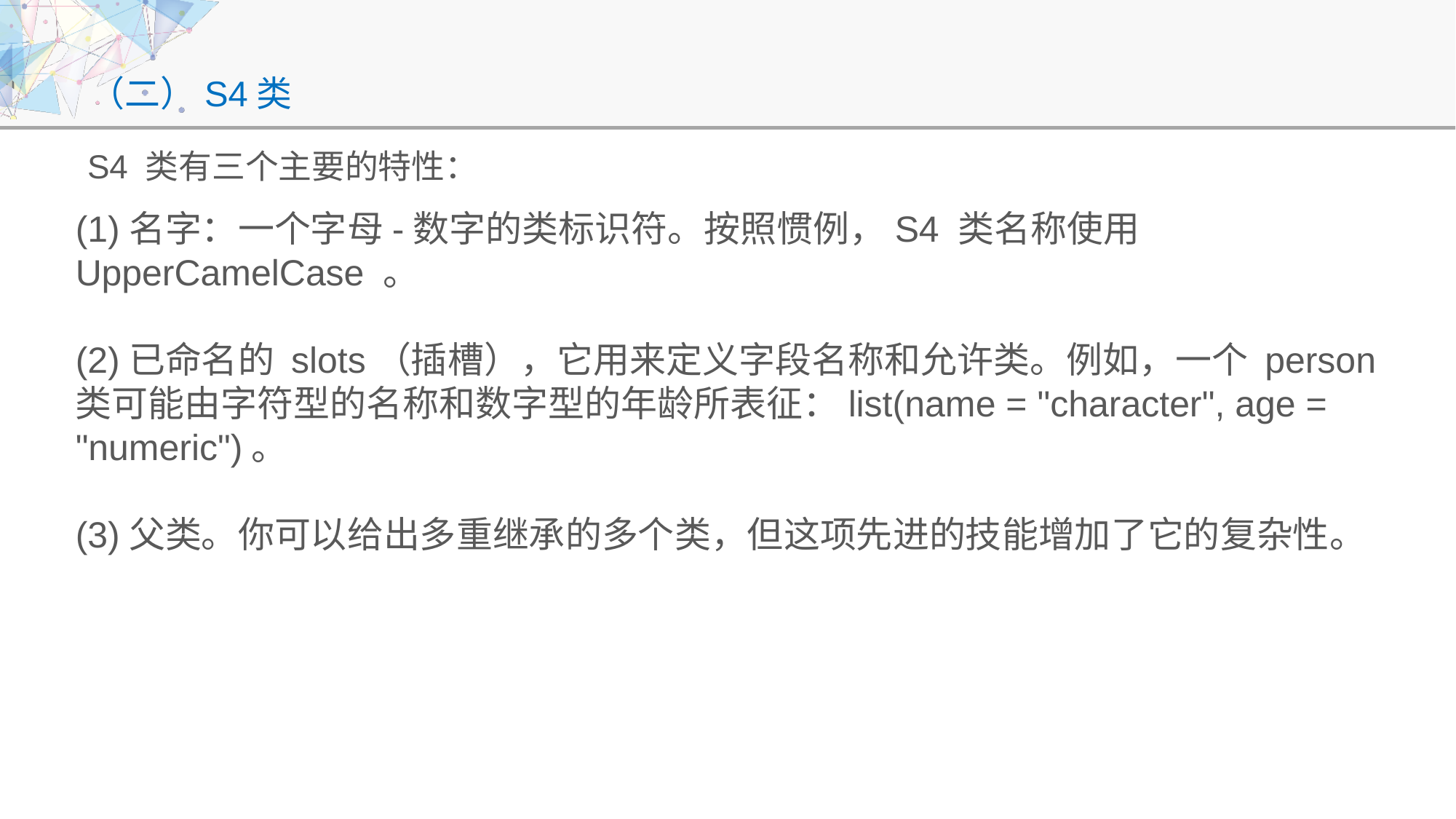

# （二）S4类
S4 类有三个主要的特性：
(1)名字：一个字母-数字的类标识符。按照惯例，S4 类名称使用 UpperCamelCase 。

(2)已命名的 slots（插槽），它用来定义字段名称和允许类。例如，一个 person 类可能由字符型的名称和数字型的年龄所表征：list(name = "character", age = "numeric")。

(3)父类。你可以给出多重继承的多个类，但这项先进的技能增加了它的复杂性。